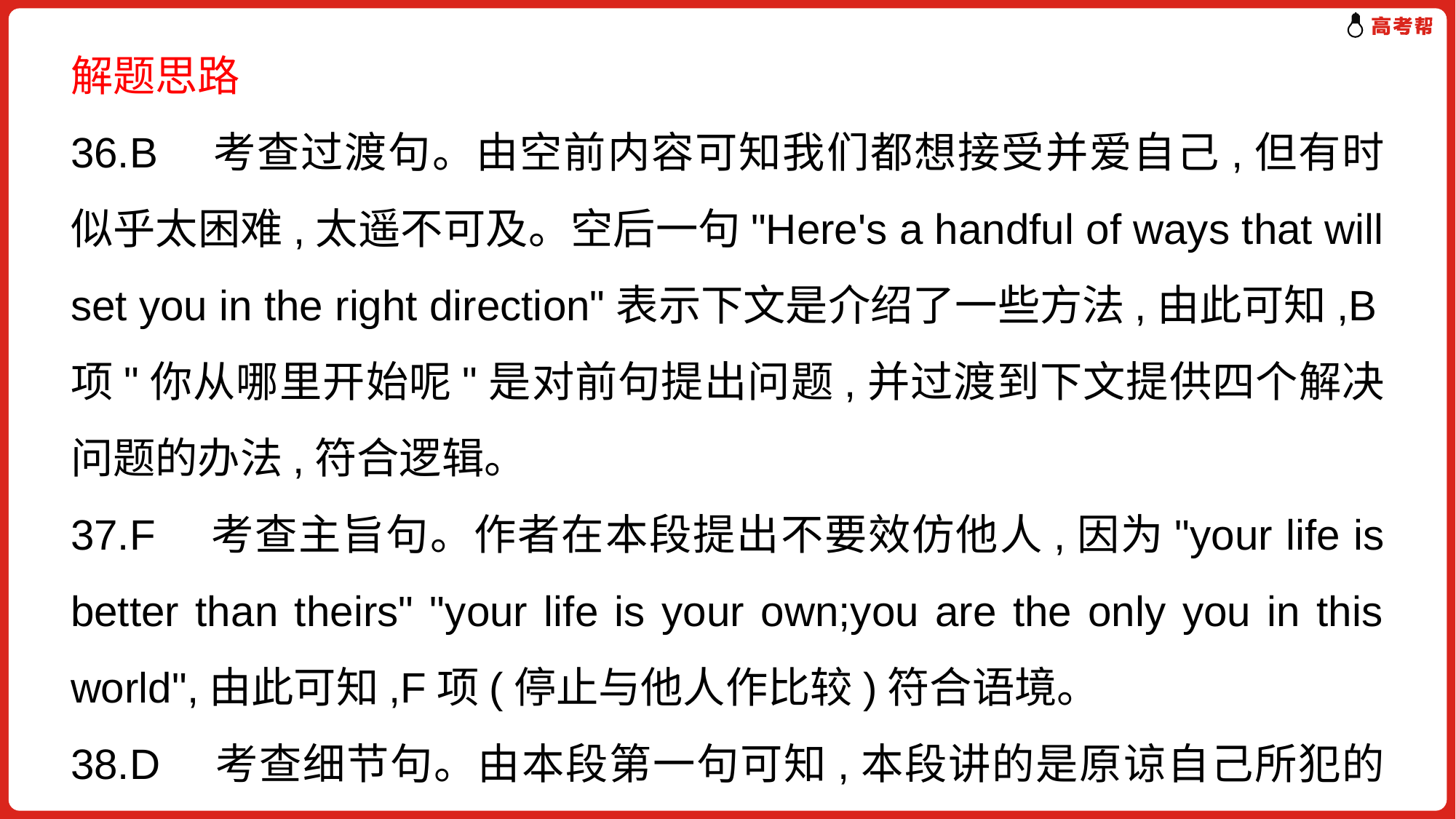

解题思路
36.B　考查过渡句。由空前内容可知我们都想接受并爱自己,但有时似乎太困难,太遥不可及。空后一句"Here's a handful of ways that will set you in the right direction"表示下文是介绍了一些方法,由此可知,B项"你从哪里开始呢"是对前句提出问题,并过渡到下文提供四个解决问题的办法,符合逻辑。
37.F　考查主旨句。作者在本段提出不要效仿他人,因为"your life is better than theirs" "your life is your own;you are the only you in this world",由此可知,F项(停止与他人作比较)符合语境。
38.D　考查细节句。由本段第一句可知,本段讲的是原谅自己所犯的错。